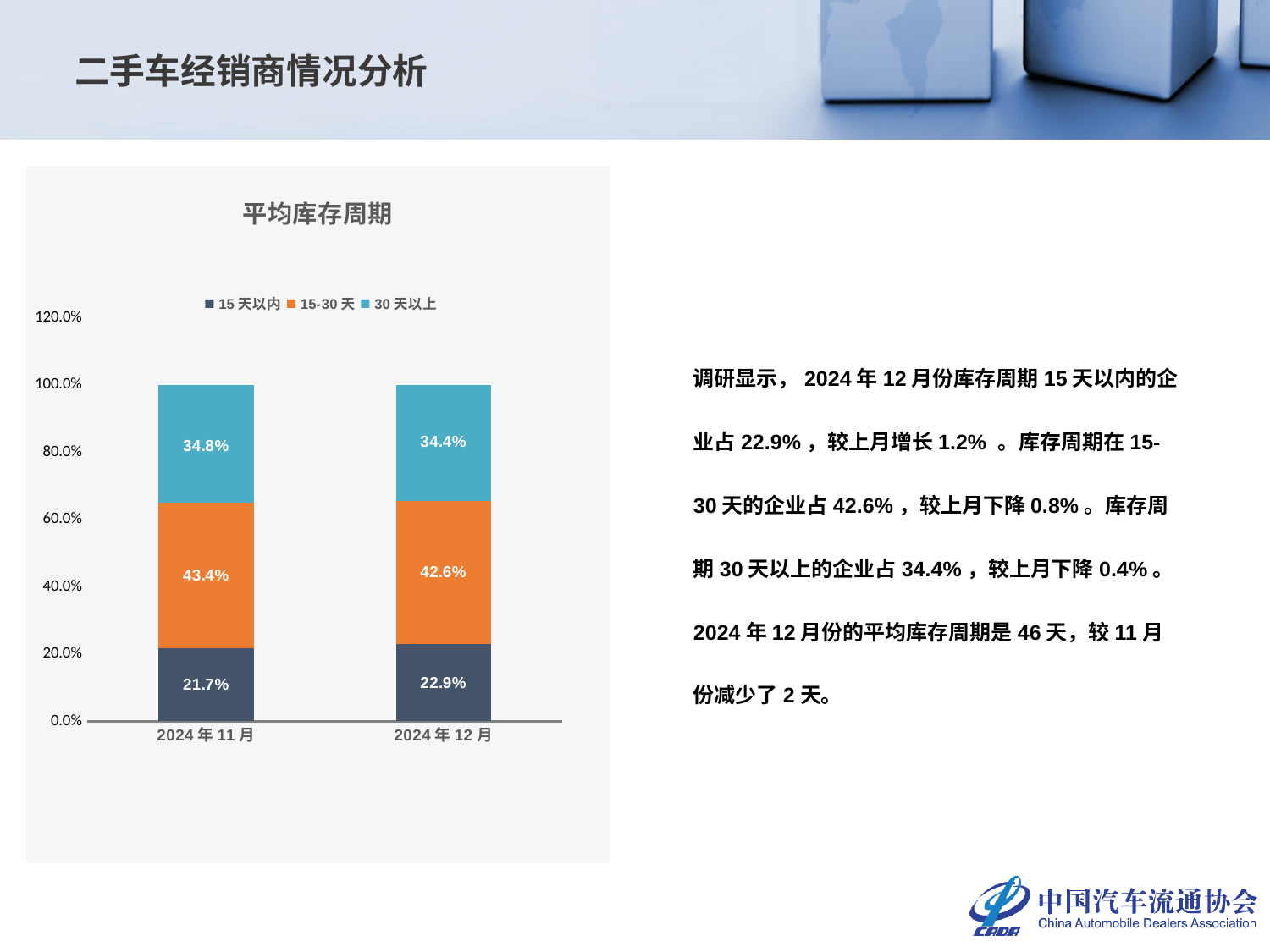

二手车经销商情况分析

### Chart: 平均库存周期

| Category | 15天以内 | 15-30天 | 30天以上 |
|---|---|---|---|
| 2024年11月 | 0.21740528634361236 | 0.4341894273127753 | 0.34840528634361234 |
| 2024年12月 | 0.22940528634361237 | 0.4261894273127753 | 0.34440528634361234 |
调研显示，2024年12月份库存周期15天以内的企业占22.9%，较上月增长1.2% 。库存周期在15-30天的企业占42.6%，较上月下降0.8%。库存周期30天以上的企业占34.4%，较上月下降0.4%。
2024年12月份的平均库存周期是46天，较11月份减少了2天。